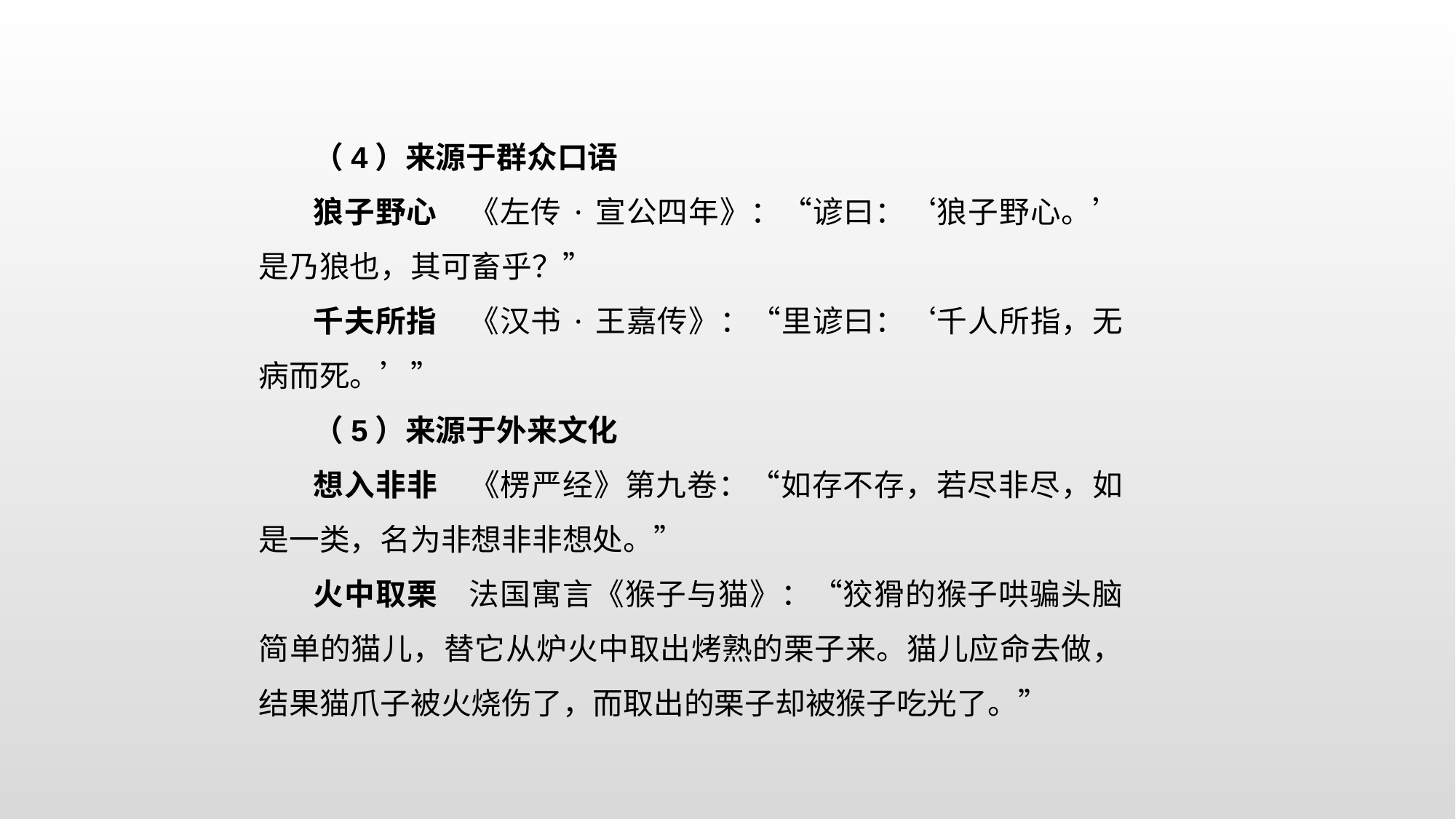

（4）来源于群众口语
狼子野心　《左传·宣公四年》：“谚曰：‘狼子野心。’是乃狼也，其可畜乎？”
千夫所指　《汉书·王嘉传》：“里谚曰：‘千人所指，无病而死。’”
（5）来源于外来文化
想入非非　《楞严经》第九卷：“如存不存，若尽非尽，如是一类，名为非想非非想处。”
火中取栗　法国寓言《猴子与猫》：“狡猾的猴子哄骗头脑简单的猫儿，替它从炉火中取出烤熟的栗子来。猫儿应命去做，结果猫爪子被火烧伤了，而取出的栗子却被猴子吃光了。”